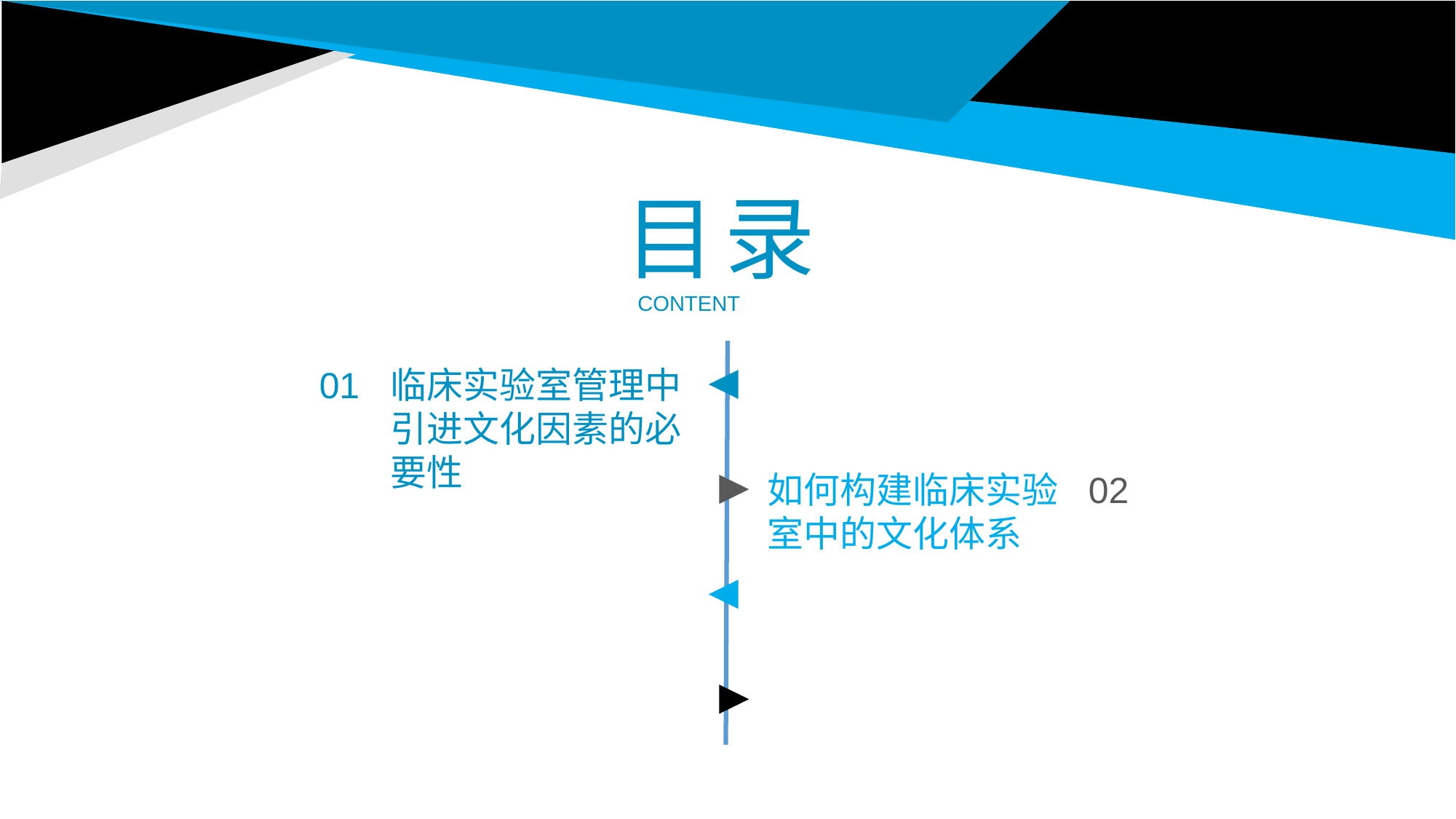

目录
CONTENT
01
临床实验室管理中引进文化因素的必要性

如何构建临床实验室中的文化体系
02